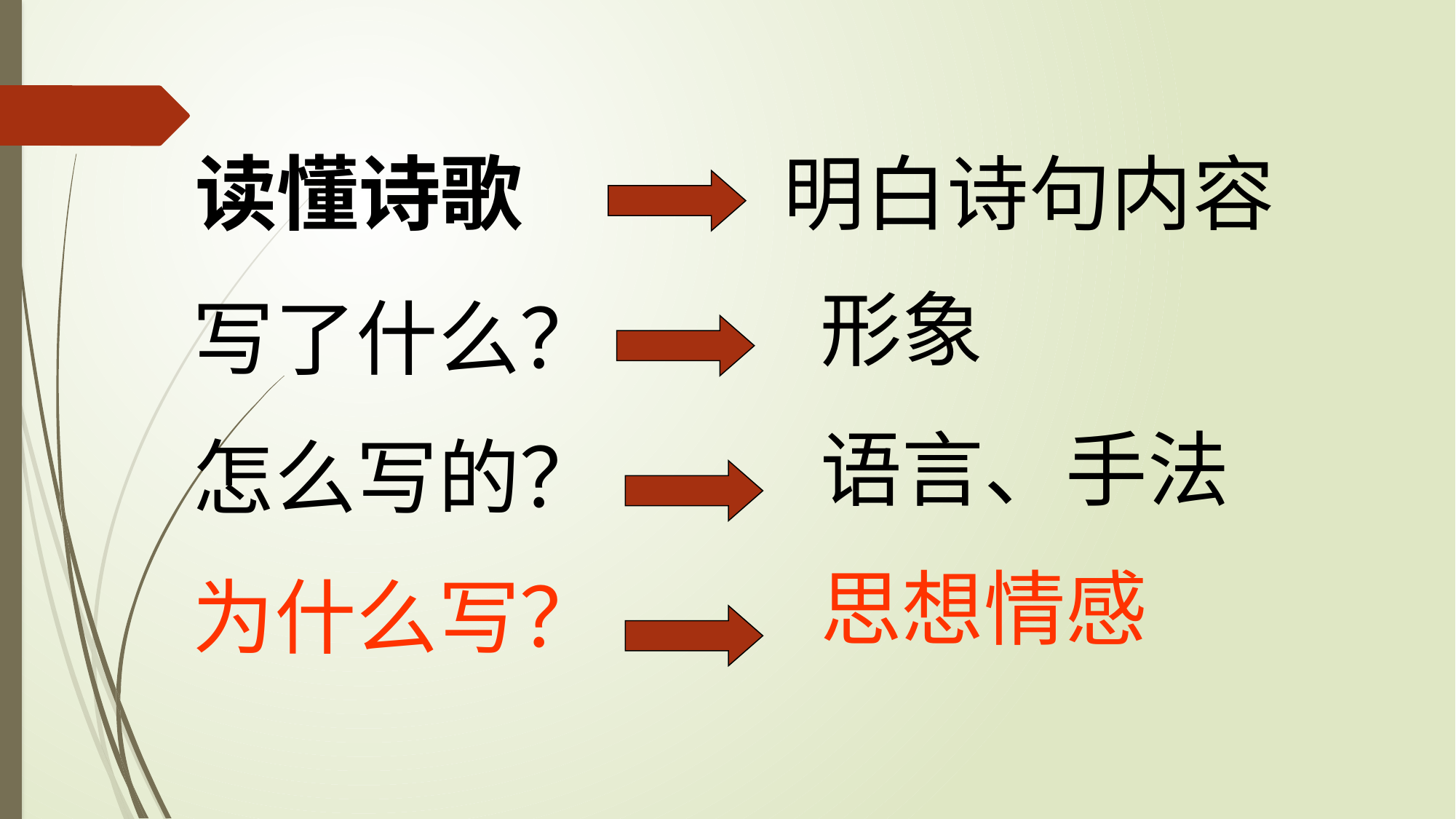

读懂诗歌
明白诗句内容

形象
语言、手法
思想情感
写了什么？
怎么写的？
为什么写？